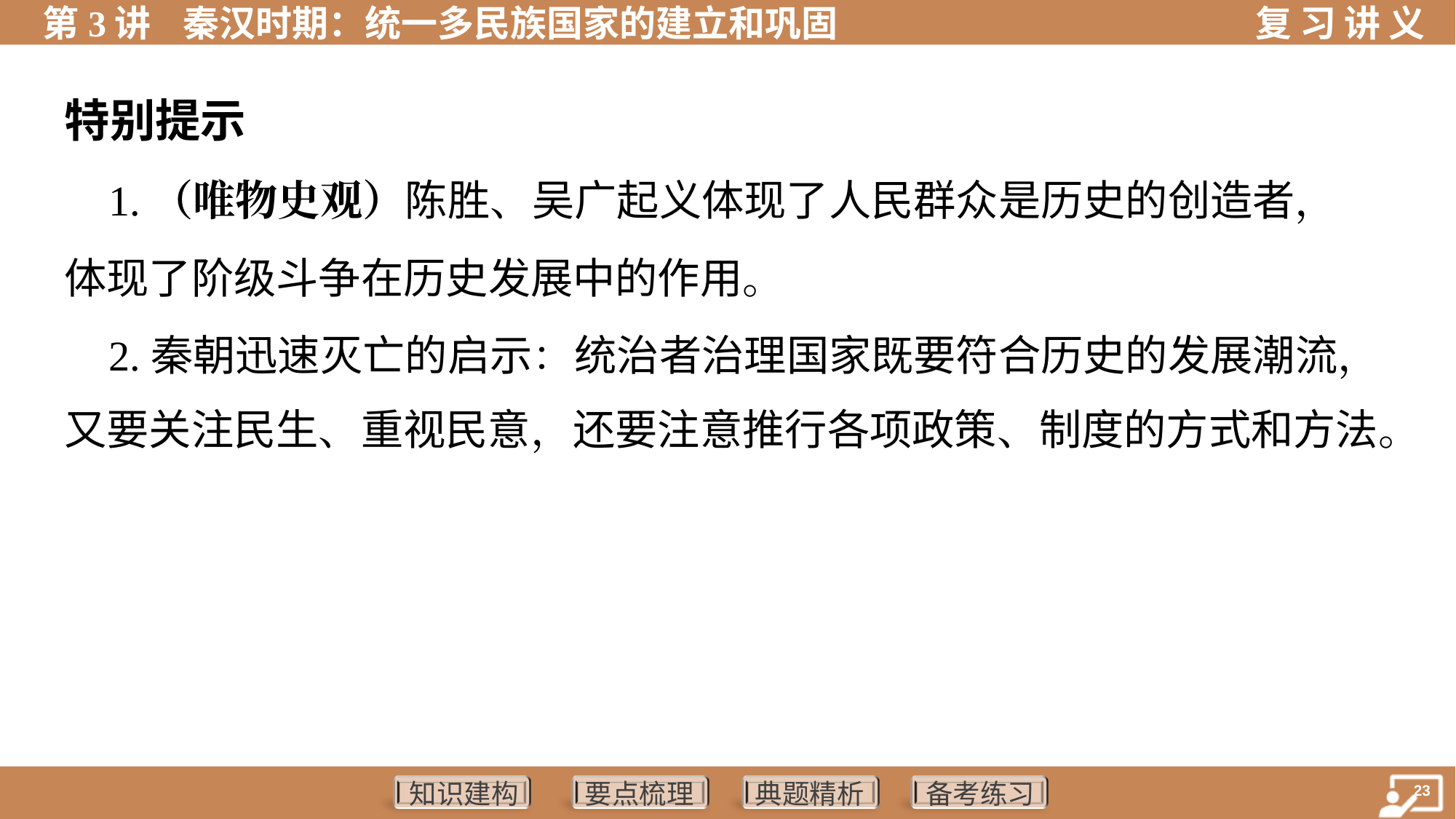

特别提示
    1.（唯物史观）陈胜、吴广起义体现了人民群众是历史的创造者，
体现了阶级斗争在历史发展中的作用。
    2.秦朝迅速灭亡的启示：统治者治理国家既要符合历史的发展潮流，
又要关注民生、重视民意，还要注意推行各项政策、制度的方式和方法。